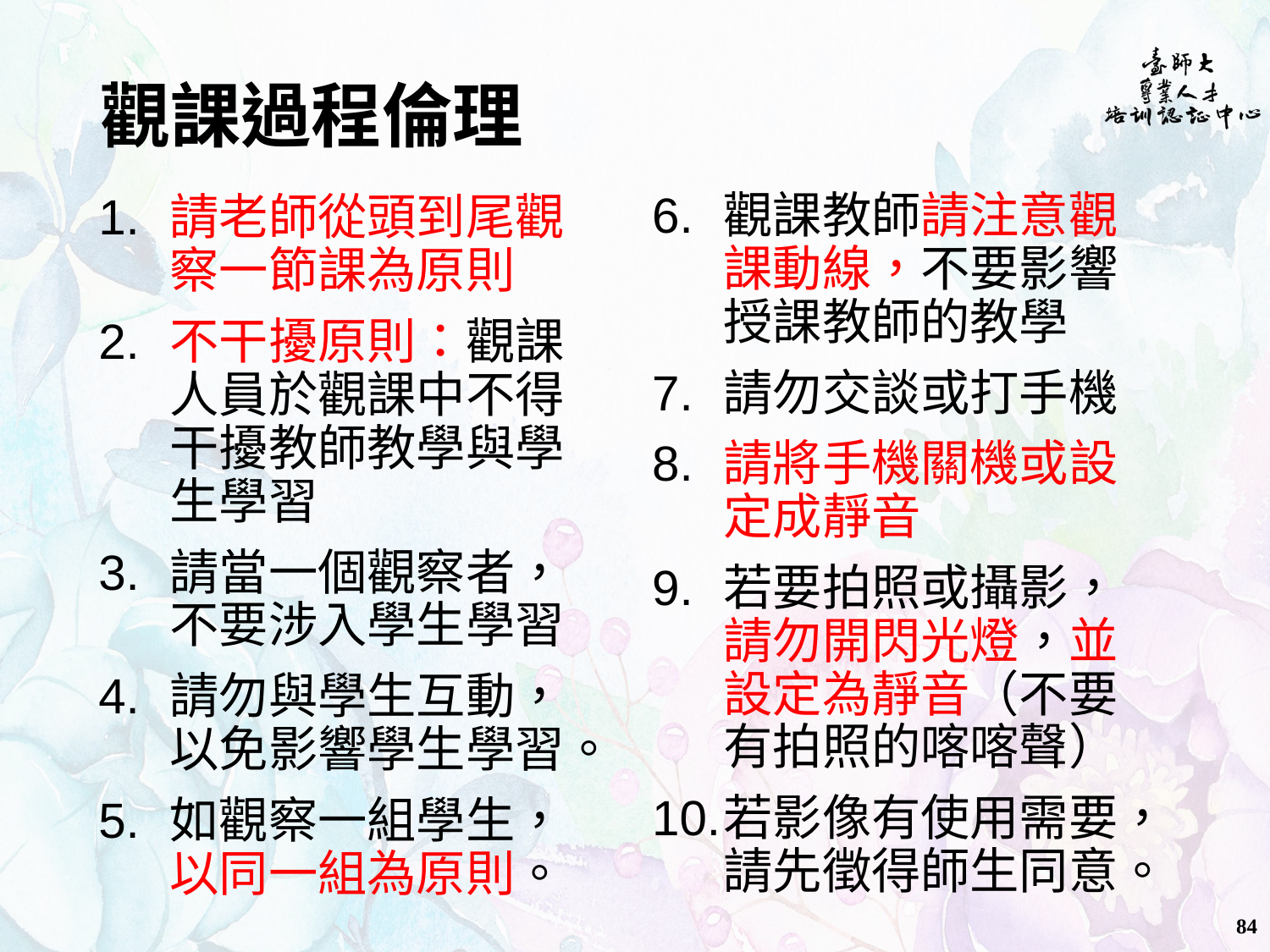

# 觀課過程倫理
觀課教師請注意觀課動線，不要影響授課教師的教學
請勿交談或打手機
請將手機關機或設定成靜音
若要拍照或攝影，請勿開閃光燈，並設定為靜音（不要有拍照的喀喀聲）
若影像有使用需要，請先徵得師生同意。
請老師從頭到尾觀察一節課為原則
不干擾原則：觀課人員於觀課中不得干擾教師教學與學生學習
請當一個觀察者，不要涉入學生學習
請勿與學生互動，以免影響學生學習。
如觀察一組學生，以同一組為原則。

84